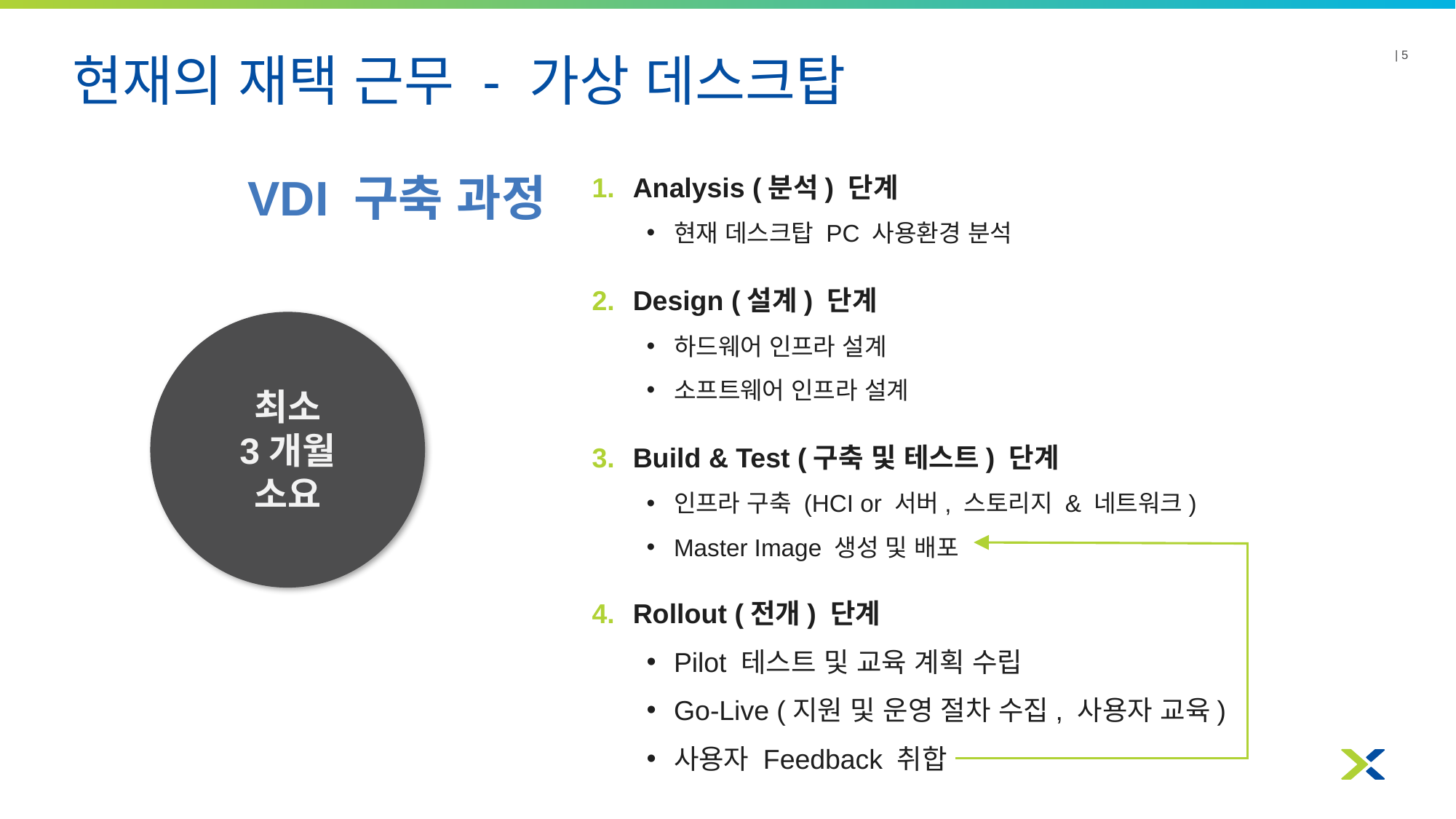

# 현재의 재택 근무 - 가상 데스크탑
| 5
Analysis (분석) 단계
현재 데스크탑 PC 사용환경 분석

VDI 구축 과정
Design (설계) 단계
하드웨어 인프라 설계
소프트웨어 인프라 설계

최소
3개월
소요
Build & Test (구축 및 테스트) 단계
인프라 구축 (HCI or 서버, 스토리지 & 네트워크)
Master Image 생성 및 배포
Rollout (전개) 단계
Pilot 테스트 및 교육 계획 수립
Go-Live (지원 및 운영 절차 수집, 사용자 교육)
사용자 Feedback 취합